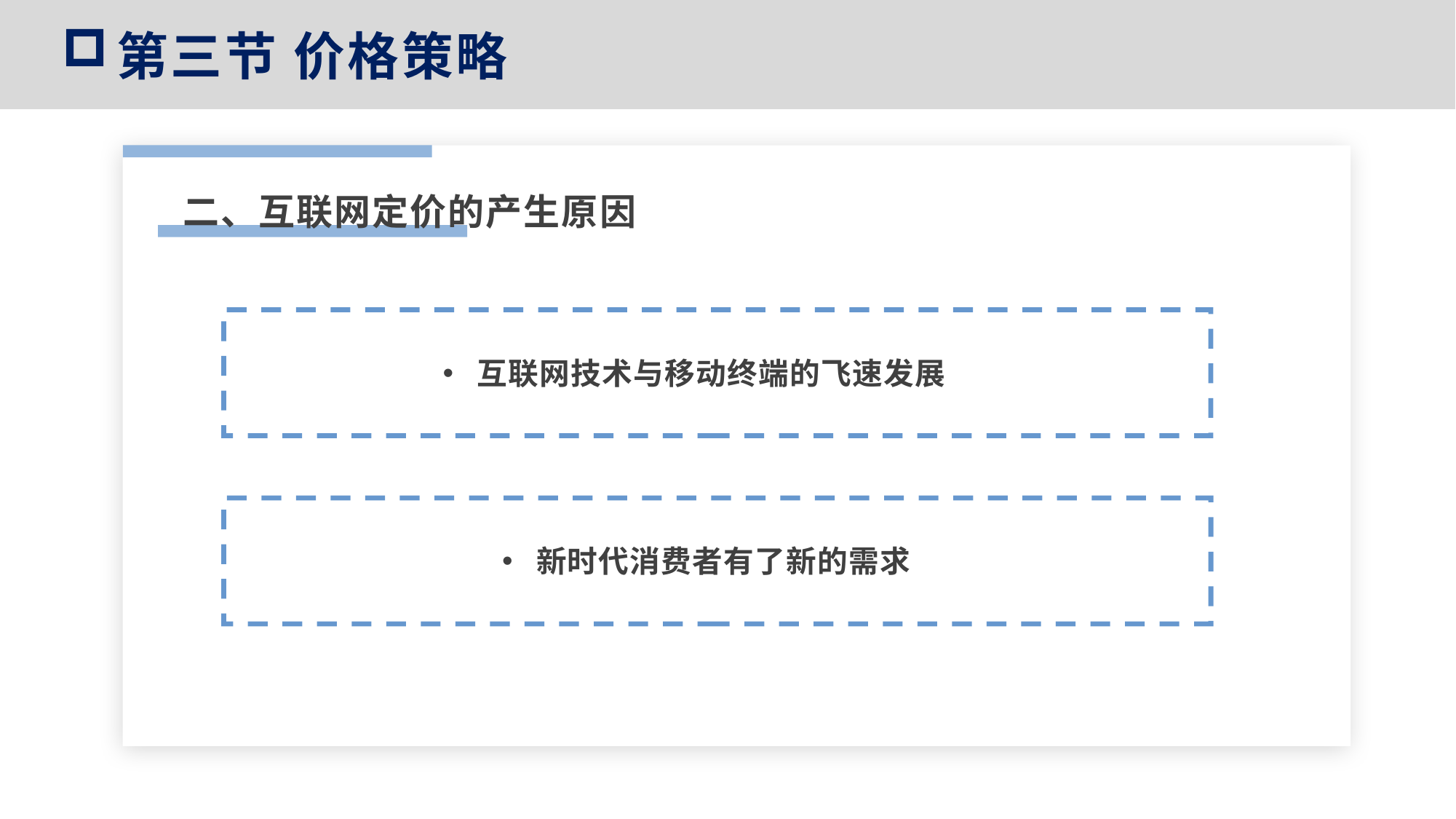

第三节 价格策略

二、互联网定价的产生原因

互联网技术与移动终端的飞速发展

新时代消费者有了新的需求